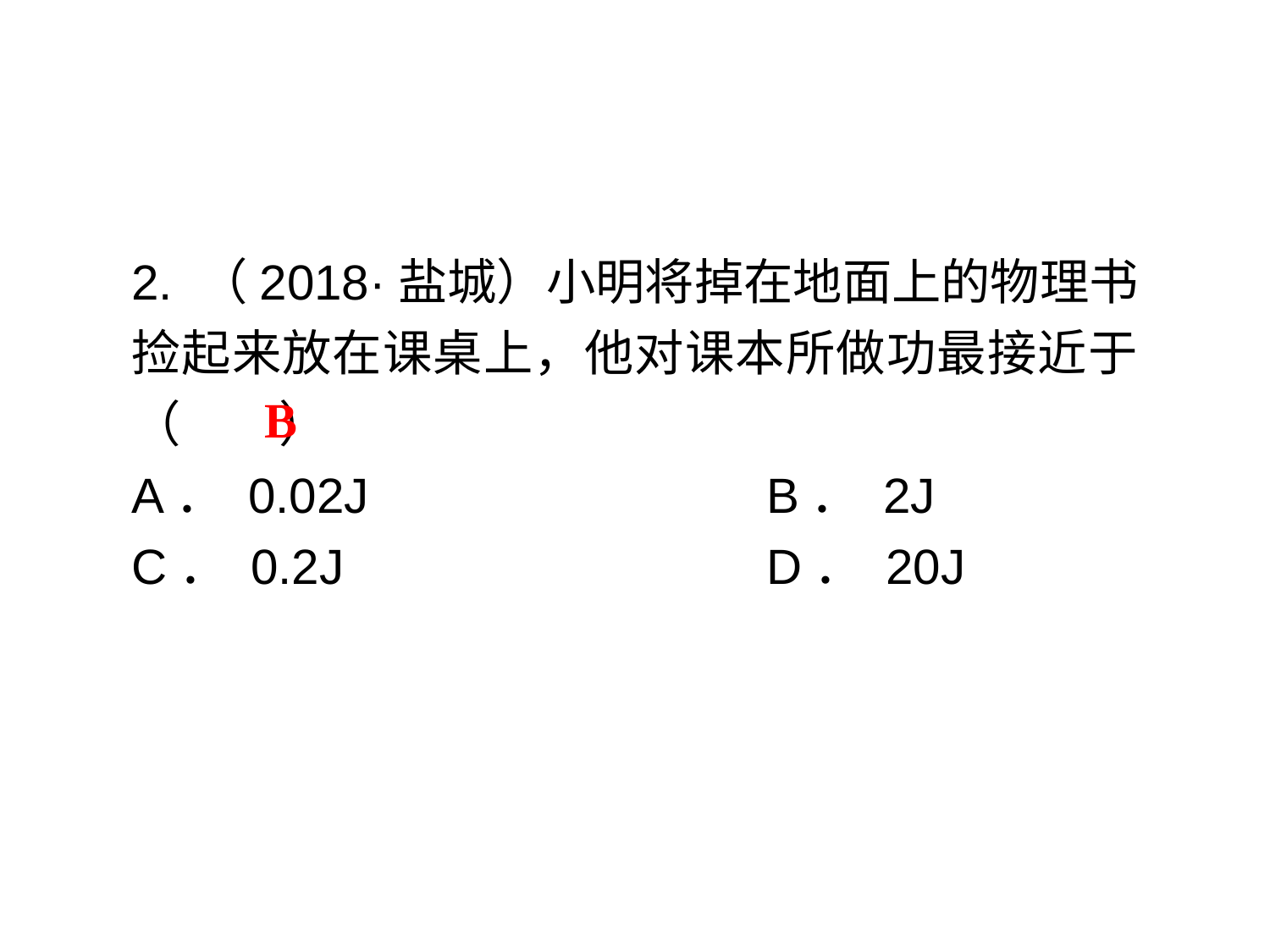

2. （2018·盐城）小明将掉在地面上的物理书捡起来放在课桌上，他对课本所做功最接近于（　　）
A． 0.02J	    			B． 2J
C． 0.2J	          	    	D． 20J
B